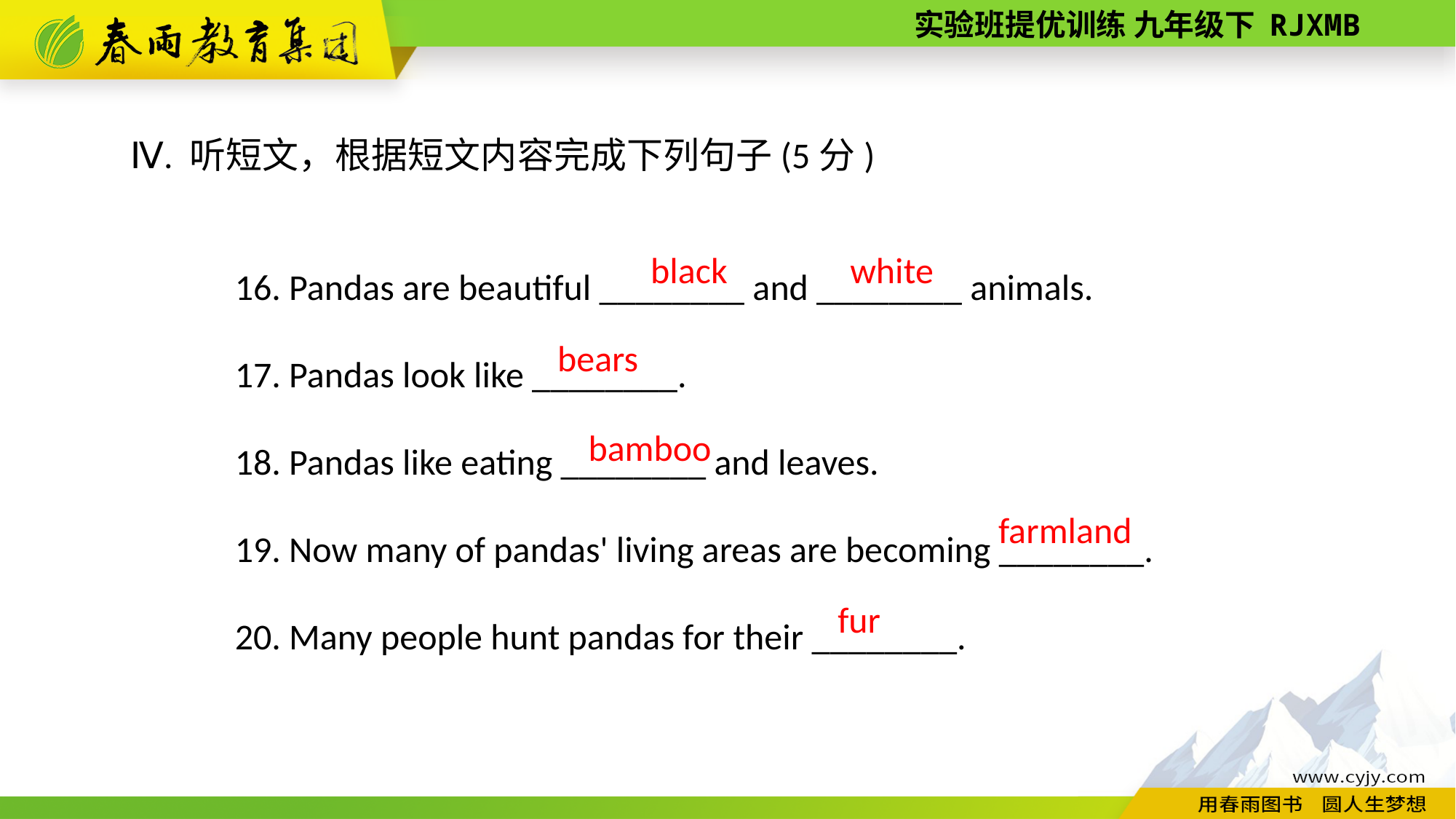

Ⅳ. 听短文，根据短文内容完成下列句子(5分)
16. Pandas are beautiful ________ and ________ animals.
17. Pandas look like ________.
18. Pandas like eating ________ and leaves.
19. Now many of pandas' living areas are becoming ________.
20. Many people hunt pandas for their ________.
 black
white
bears
bamboo
farmland
fur